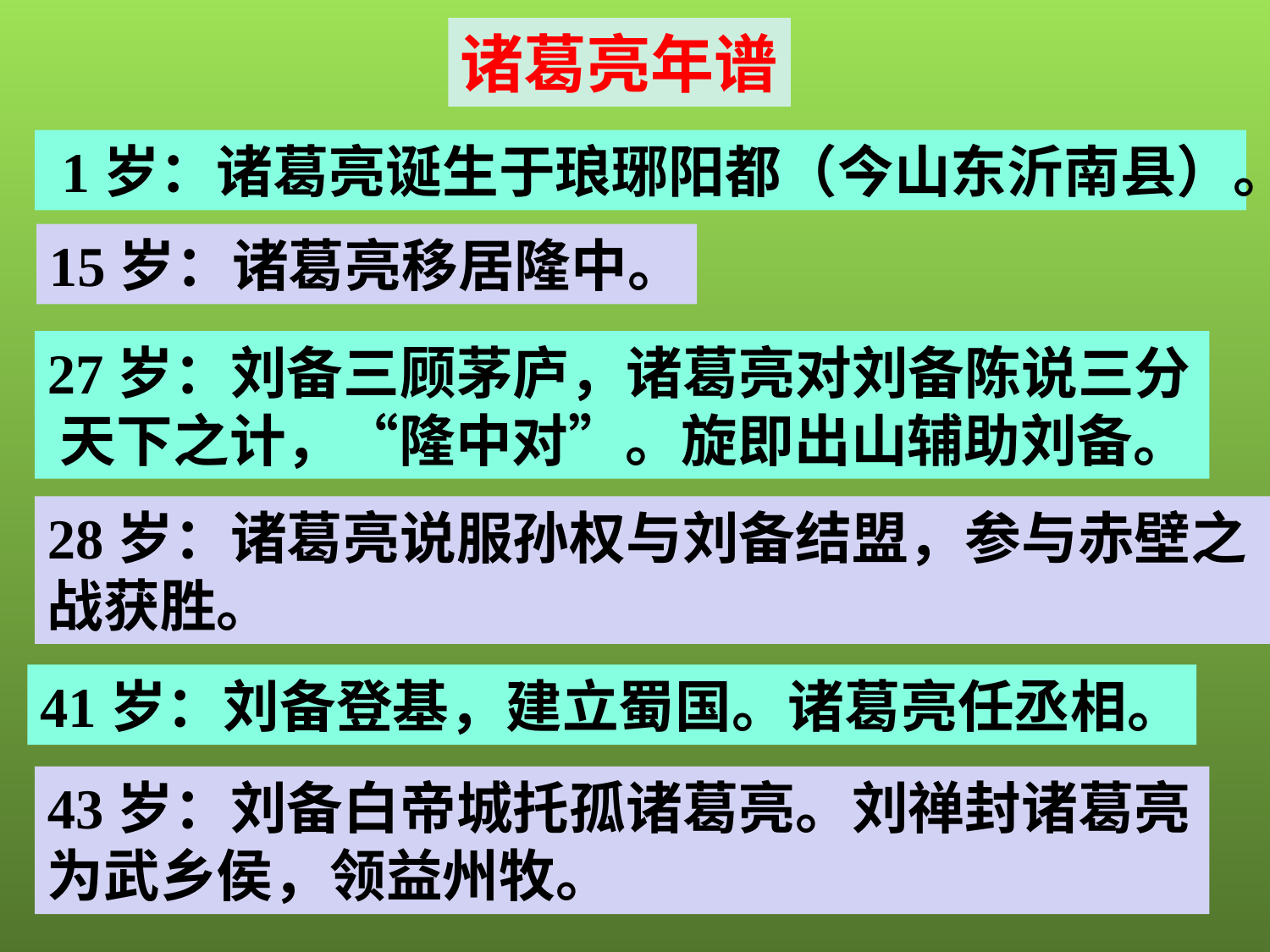

诸葛亮年谱
 1岁：诸葛亮诞生于琅琊阳都（今山东沂南县）。
15岁：诸葛亮移居隆中。
27岁：刘备三顾茅庐，诸葛亮对刘备陈说三分  天下之计，“隆中对”。旋即出山辅助刘备。
28岁：诸葛亮说服孙权与刘备结盟，参与赤壁之战获胜。
41岁：刘备登基，建立蜀国。诸葛亮任丞相。
43岁：刘备白帝城托孤诸葛亮。刘禅封诸葛亮为武乡侯，领益州牧。